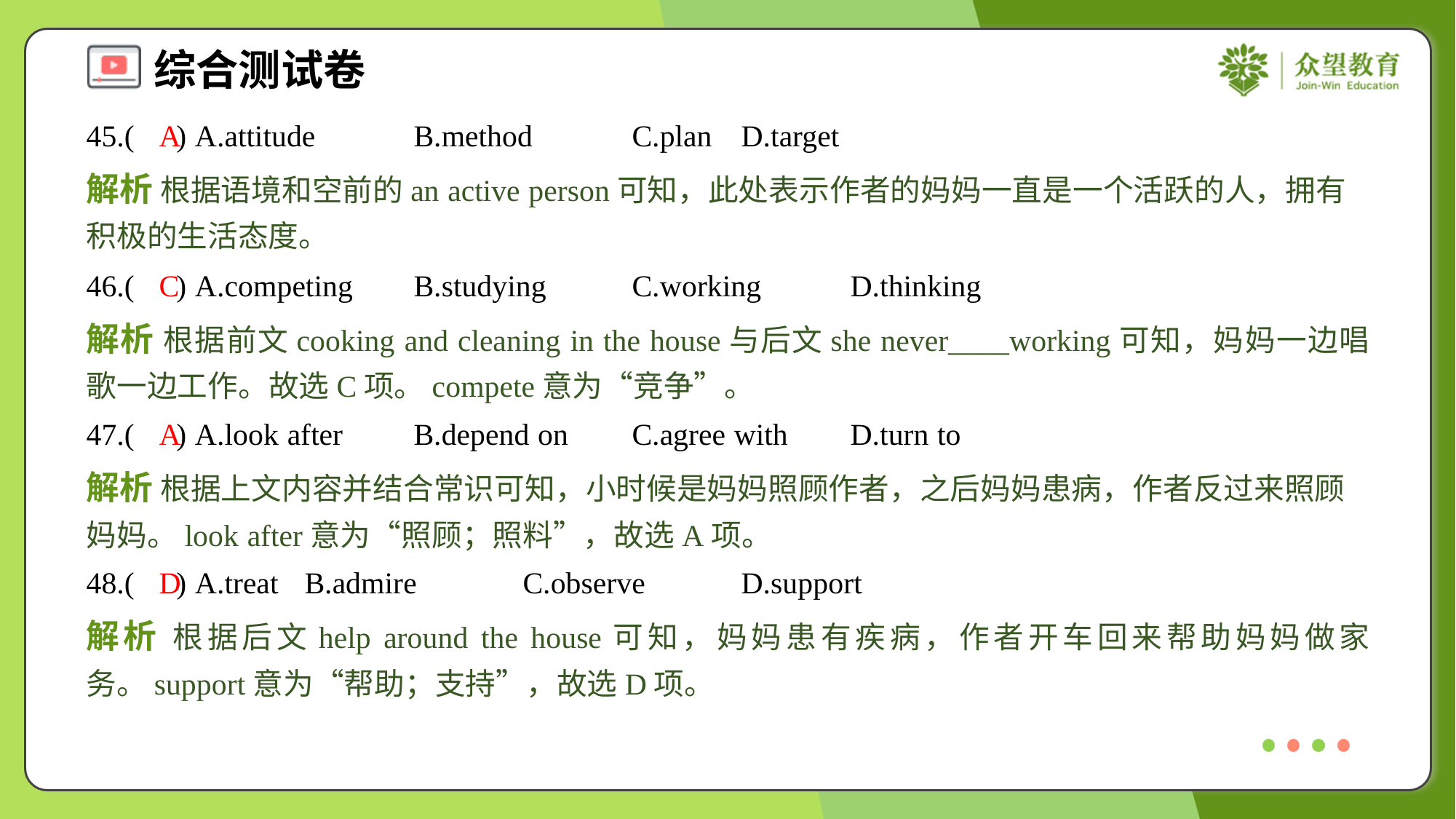

45.(     ) A.attitude	B.method	C.plan	D.target
A
解析 根据语境和空前的an active person可知，此处表示作者的妈妈一直是一个活跃的人，拥有积极的生活态度。
46.(     ) A.competing	B.studying	C.working	D.thinking
C
解析 根据前文cooking and cleaning in the house与后文she never____working可知，妈妈一边唱歌一边工作。故选C项。compete意为“竞争”。
47.(     ) A.look after	B.depend on	C.agree with	D.turn to
A
解析 根据上文内容并结合常识可知，小时候是妈妈照顾作者，之后妈妈患病，作者反过来照顾妈妈。look after意为“照顾；照料”，故选A项。
48.(     ) A.treat	B.admire	C.observe	D.support
D
解析 根据后文help around the house可知，妈妈患有疾病，作者开车回来帮助妈妈做家务。support意为“帮助；支持”，故选D项。